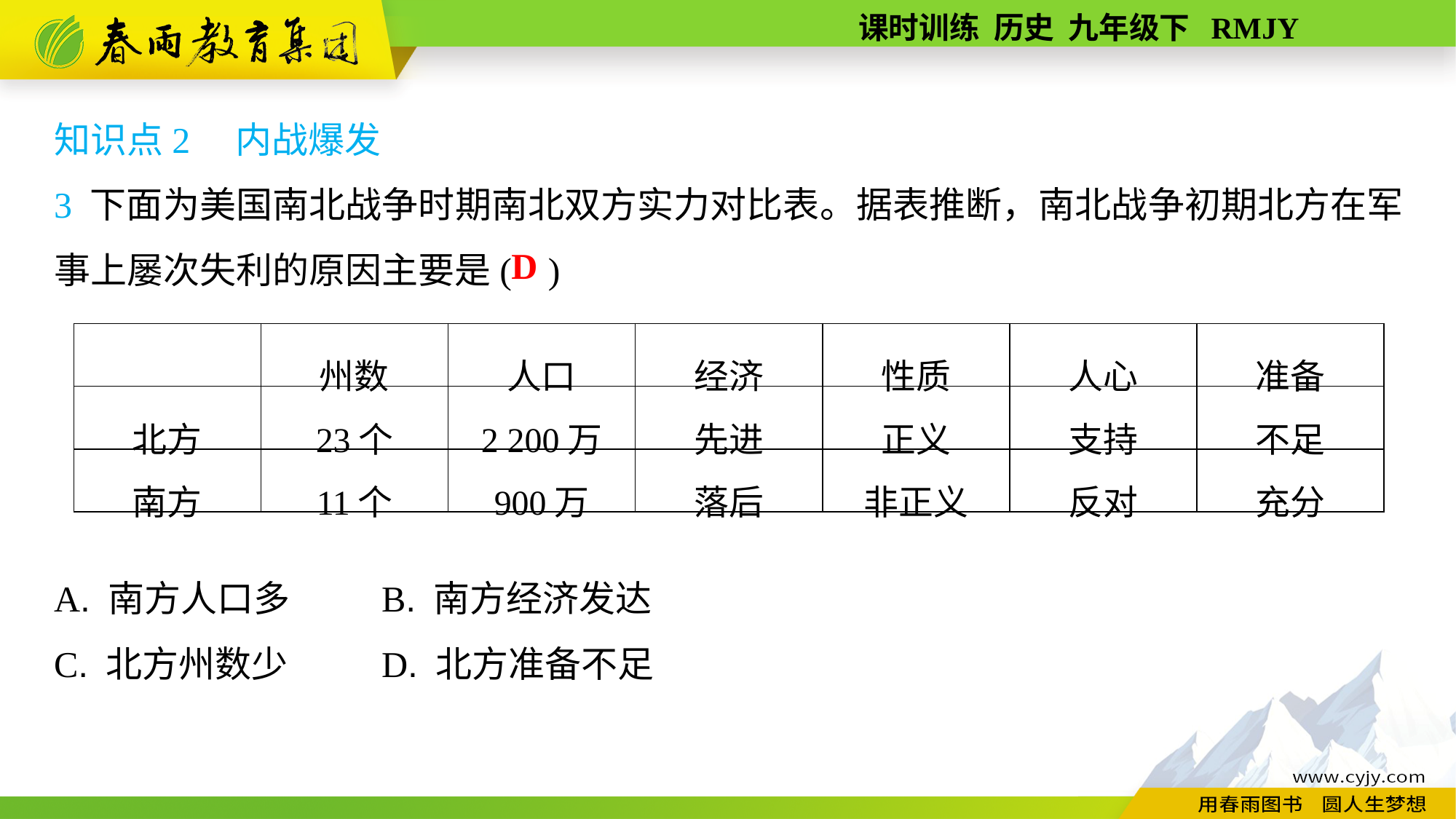

知识点2　内战爆发
3 下面为美国南北战争时期南北双方实力对比表。据表推断，南北战争初期北方在军事上屡次失利的原因主要是(    )

A. 南方人口多	B. 南方经济发达
C. 北方州数少	D. 北方准备不足
D
|  | 州数 | 人口 | 经济 | 性质 | 人心 | 准备 |
| --- | --- | --- | --- | --- | --- | --- |
| 北方 | 23个 | 2 200万 | 先进 | 正义 | 支持 | 不足 |
| 南方 | 11个 | 900万 | 落后 | 非正义 | 反对 | 充分 |